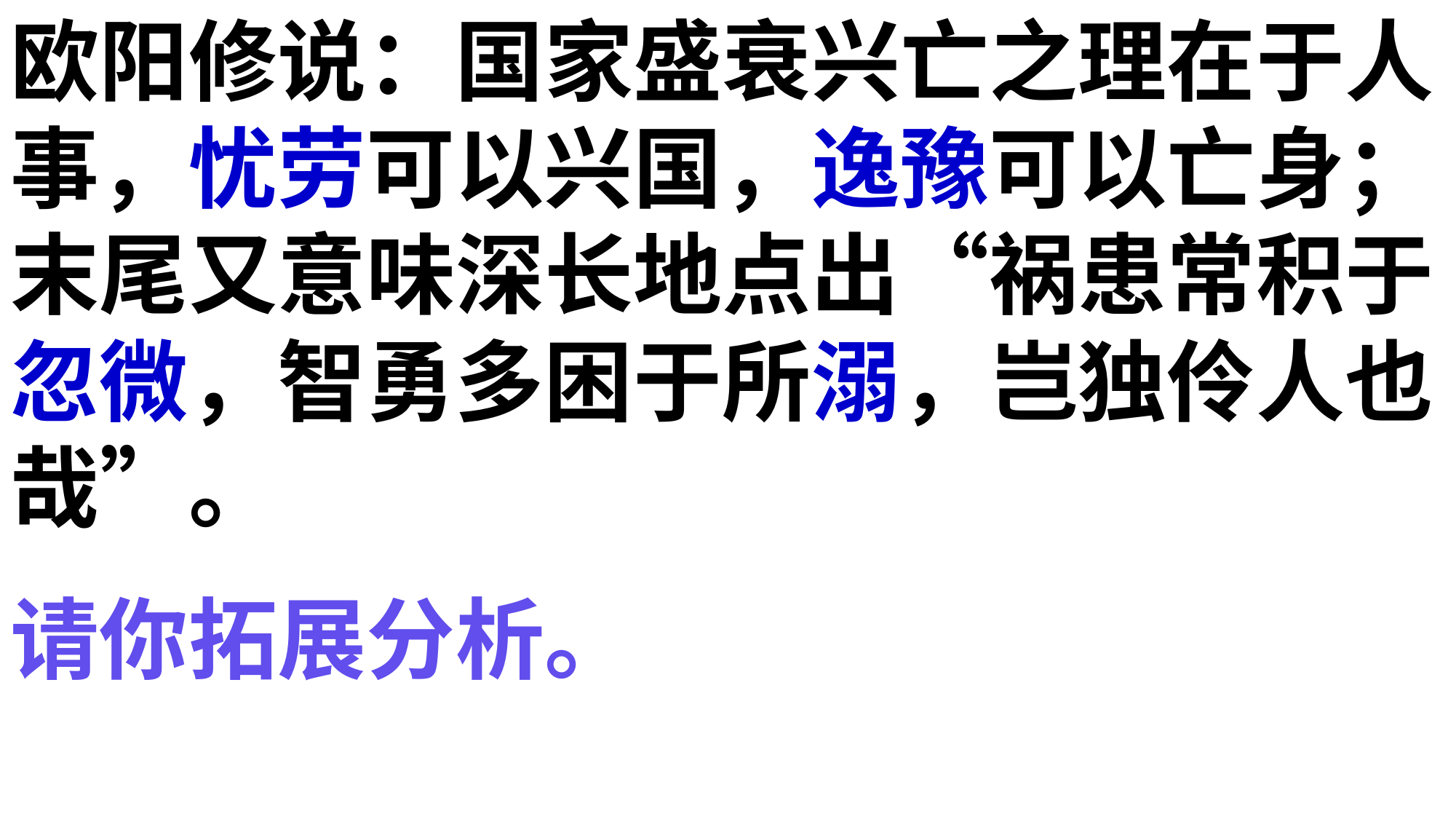

欧阳修说：国家盛衰兴亡之理在于人事，忧劳可以兴国，逸豫可以亡身；末尾又意味深长地点出“祸患常积于忽微，智勇多困于所溺，岂独伶人也哉”。
请你拓展分析。